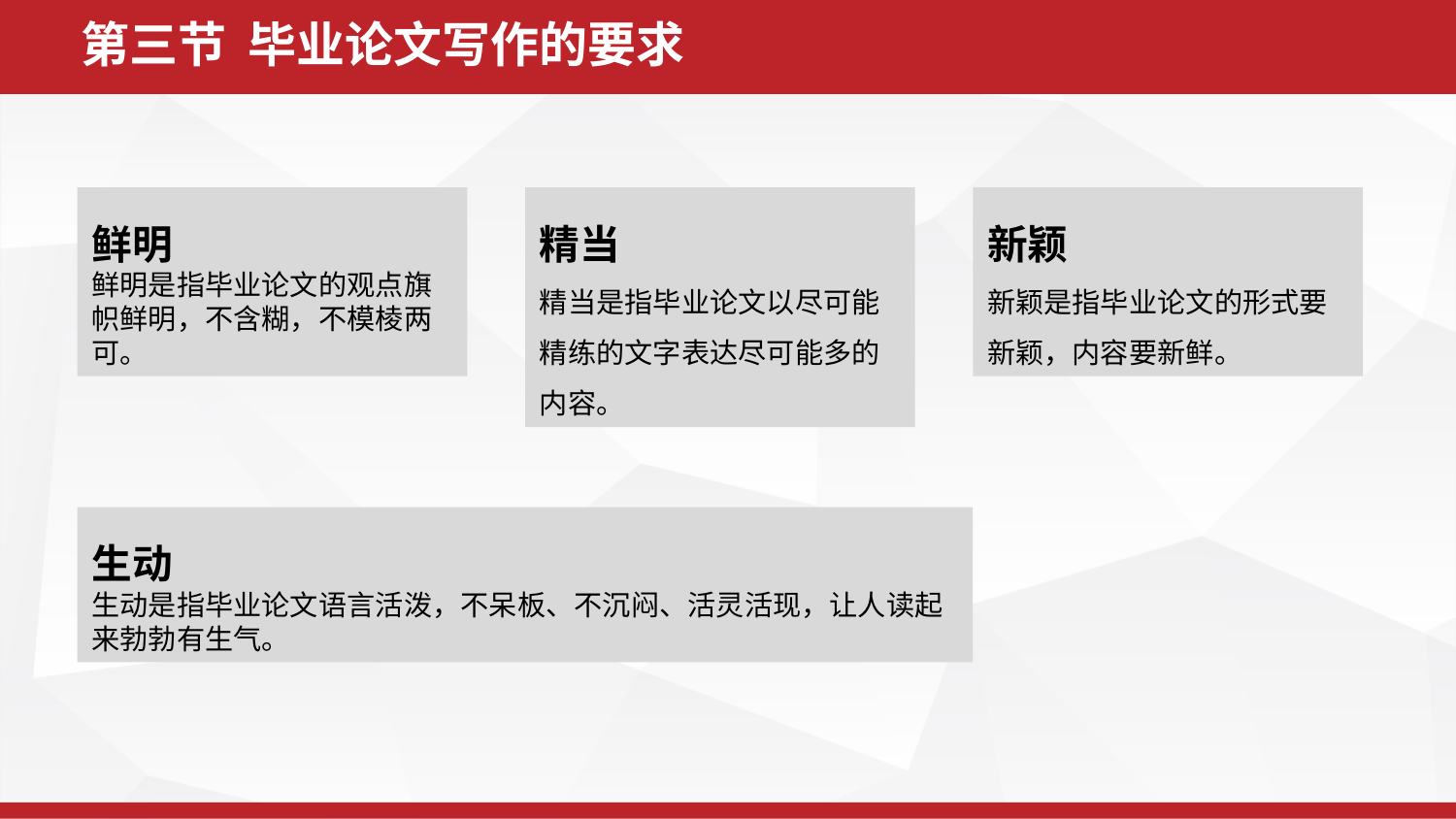

第三节  毕业论文写作的要求
鲜明
鲜明是指毕业论文的观点旗帜鲜明，不含糊，不模棱两可。
精当
精当是指毕业论文以尽可能精练的文字表达尽可能多的内容。
新颖
新颖是指毕业论文的形式要新颖，内容要新鲜。
生动
生动是指毕业论文语言活泼，不呆板、不沉闷、活灵活现，让人读起来勃勃有生气。